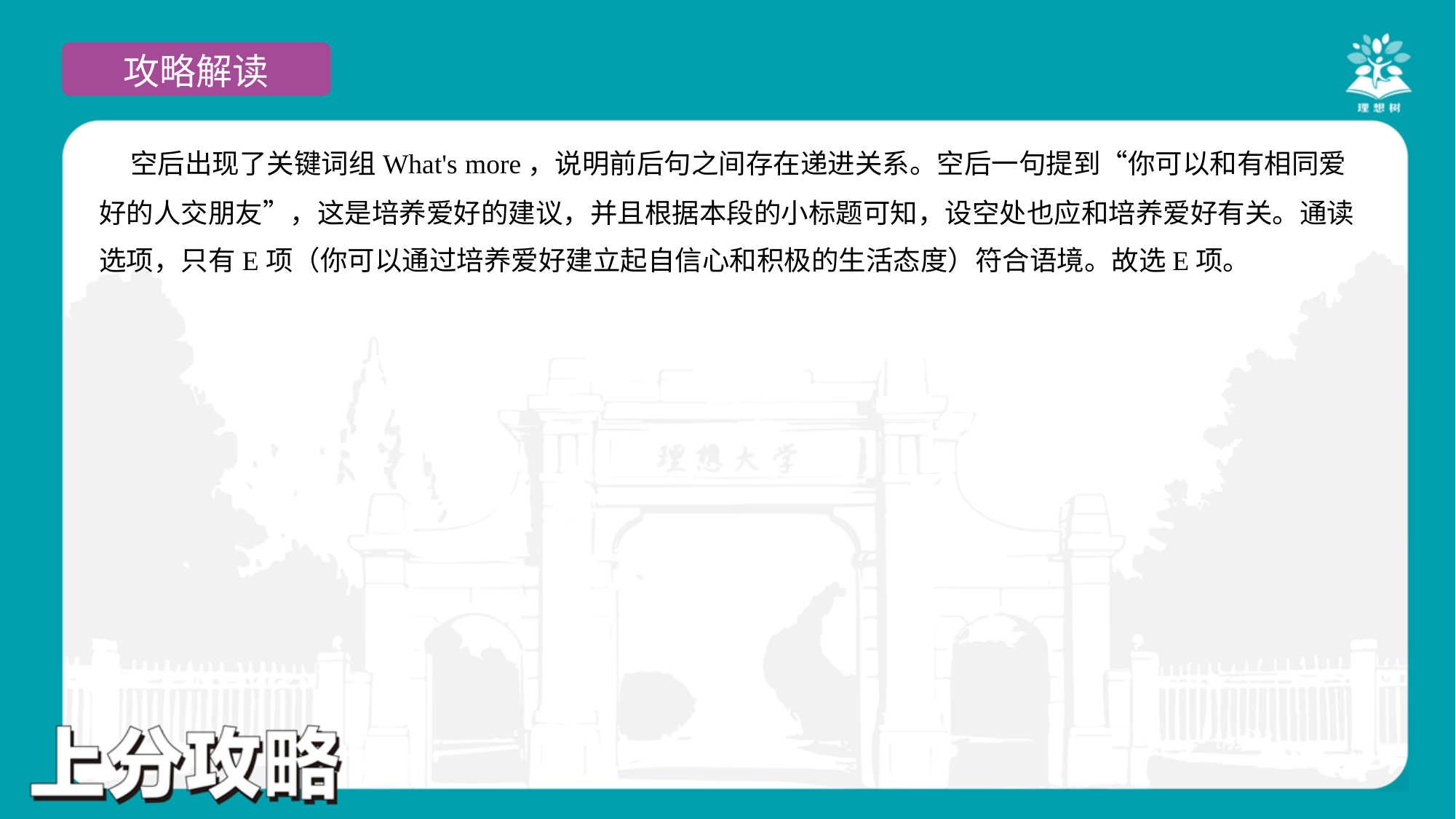

空后出现了关键词组What's more，说明前后句之间存在递进关系。空后一句提到“你可以和有相同爱
好的人交朋友”，这是培养爱好的建议，并且根据本段的小标题可知，设空处也应和培养爱好有关。通读
选项，只有E项（你可以通过培养爱好建立起自信心和积极的生活态度）符合语境。故选E项。#8